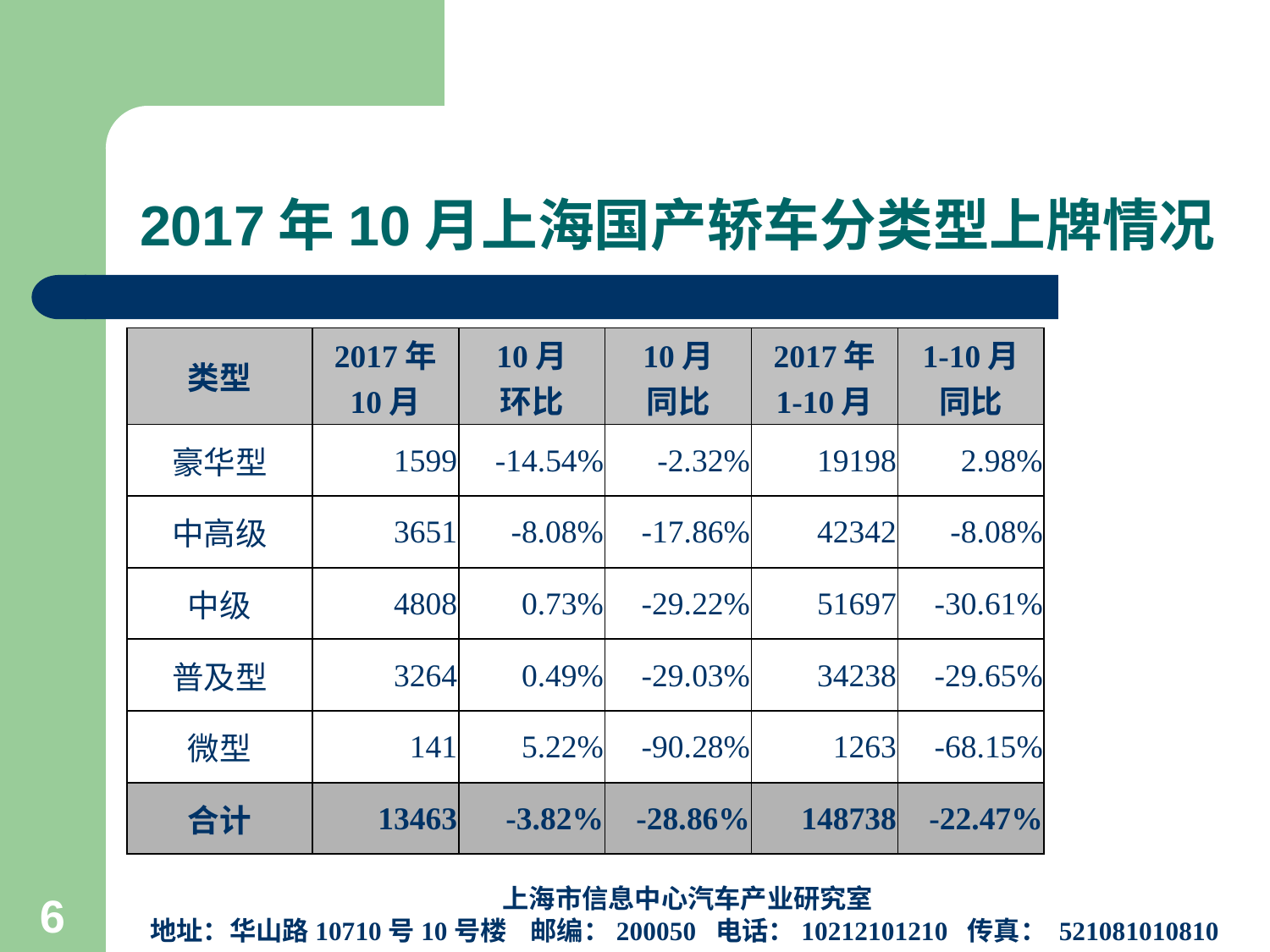

# 2017年10月上海国产轿车分类型上牌情况
| 类型 | 2017年 10月 | 10月 环比 | 10月 同比 | 2017年 1-10月 | 1-10月 同比 |
| --- | --- | --- | --- | --- | --- |
| 豪华型 | 1599 | -14.54% | -2.32% | 19198 | 2.98% |
| 中高级 | 3651 | -8.08% | -17.86% | 42342 | -8.08% |
| 中级 | 4808 | 0.73% | -29.22% | 51697 | -30.61% |
| 普及型 | 3264 | 0.49% | -29.03% | 34238 | -29.65% |
| 微型 | 141 | 5.22% | -90.28% | 1263 | -68.15% |
| 合计 | 13463 | -3.82% | -28.86% | 148738 | -22.47% |
上海市信息中心汽车产业研究室
地址：华山路10710号10号楼    邮编：200050  电话：10212101210  传真： 521081010810
6